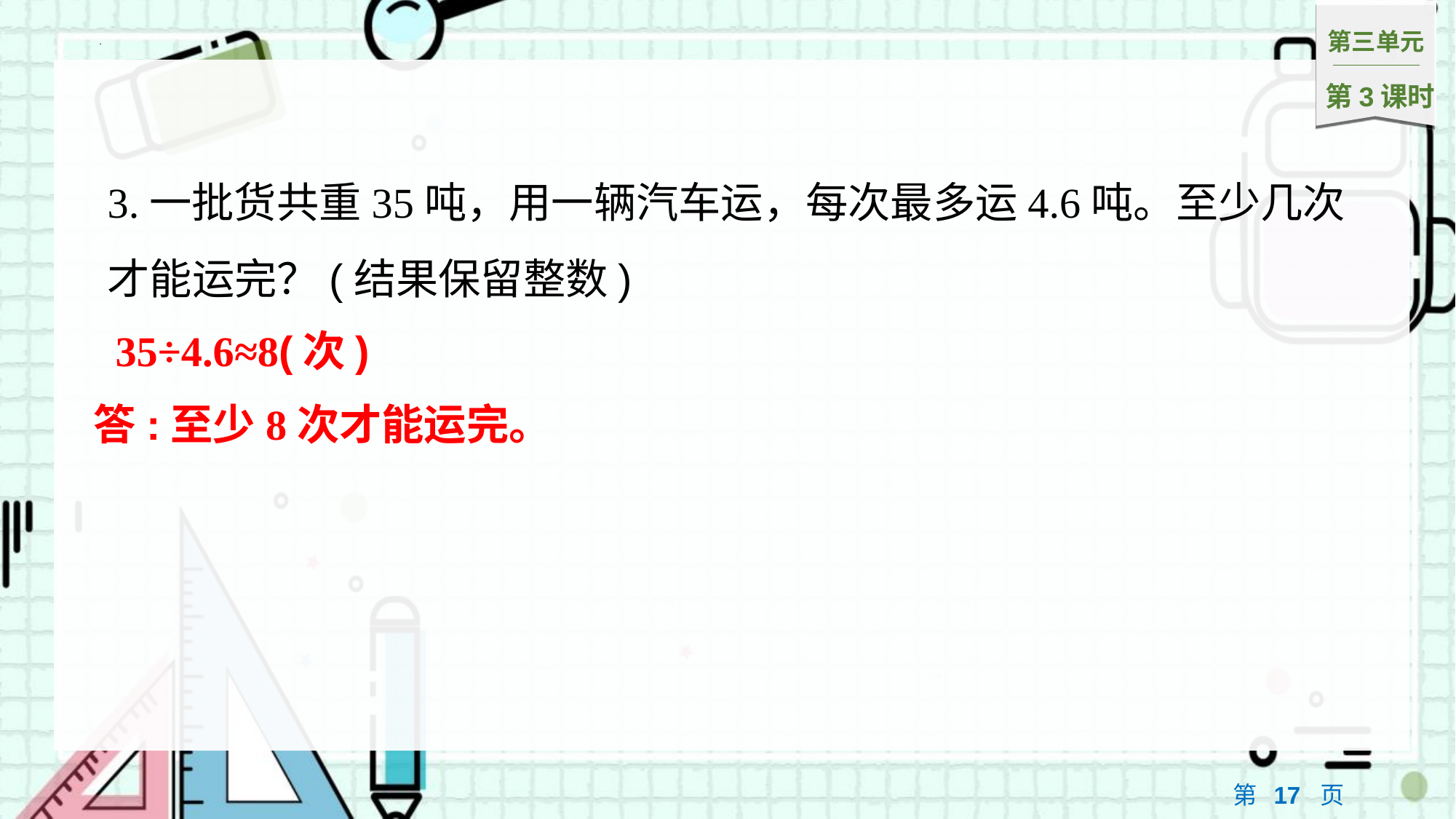

3.一批货共重35吨，用一辆汽车运，每次最多运4.6吨。至少几次才能运完？(结果保留整数)
35÷4.6≈8(次)
答:至少8次才能运完。